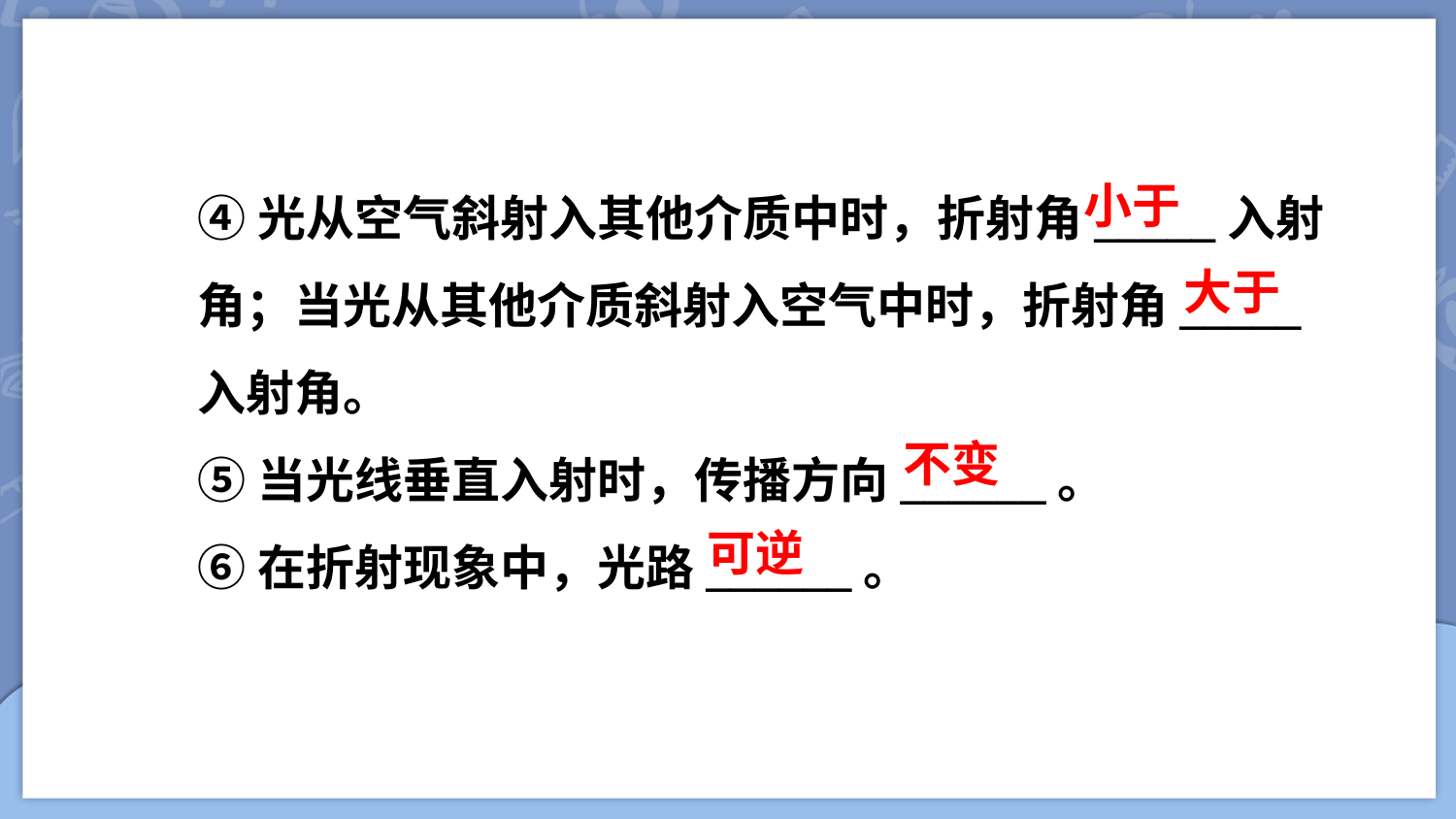

④光从空气斜射入其他介质中时，折射角_____入射角；当光从其他介质斜射入空气中时，折射角_____
入射角。
⑤当光线垂直入射时，传播方向______。
⑥在折射现象中，光路______。
小于
大于
不变
可逆